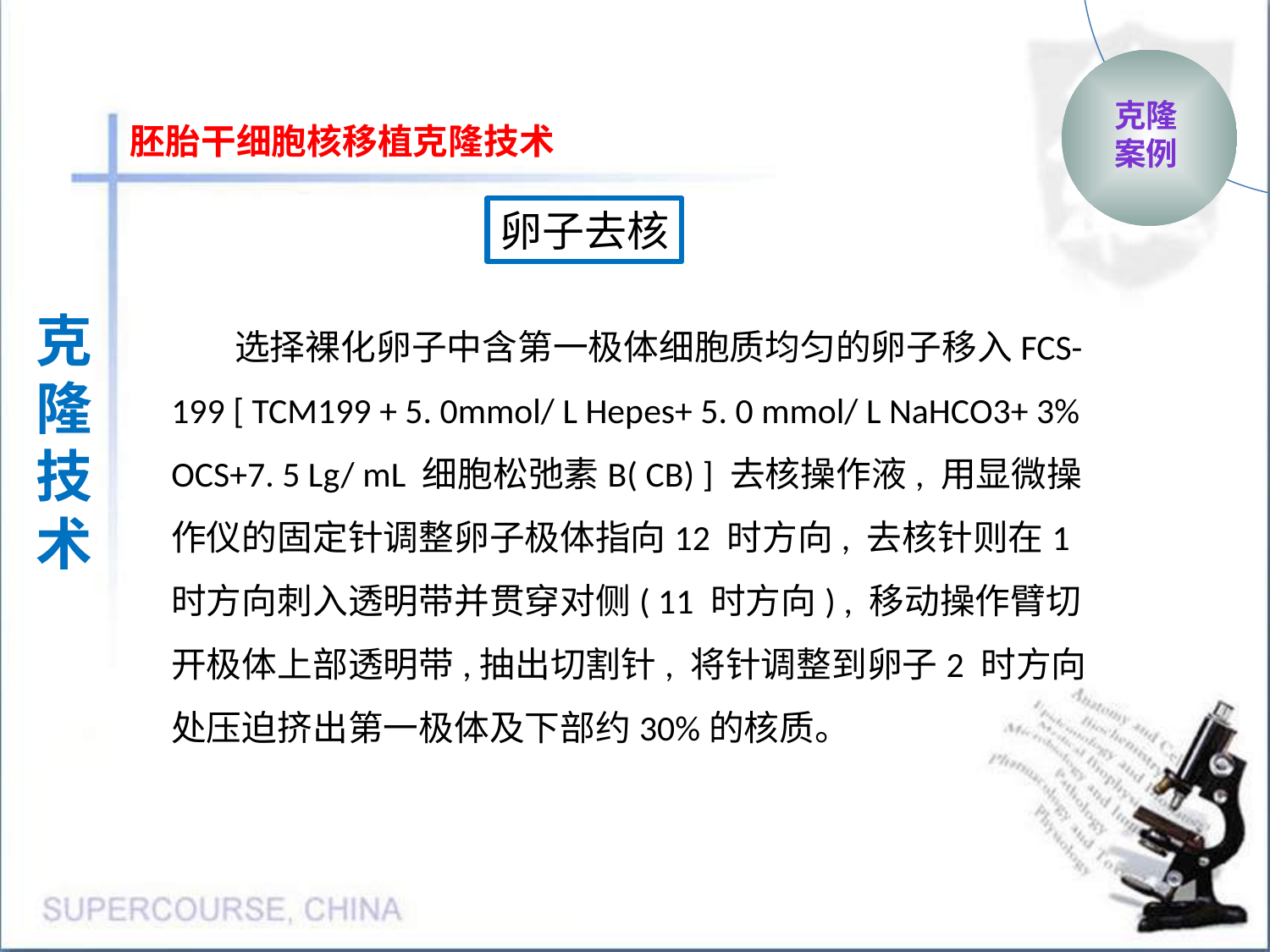

克隆
案例
胚胎干细胞核移植克隆技术
卵子去核
选择裸化卵子中含第一极体细胞质均匀的卵子移入FCS-199 [ TCM199 + 5. 0mmol/ L Hepes+ 5. 0 mmol/ L NaHCO3+ 3% OCS+7. 5 Lg/ mL 细胞松弛素B( CB) ] 去核操作液, 用显微操作仪的固定针调整卵子极体指向12 时方向, 去核针则在1 时方向刺入透明带并贯穿对侧( 11 时方向) , 移动操作臂切开极体上部透明带,抽出切割针, 将针调整到卵子2 时方向处压迫挤出第一极体及下部约30%的核质。
克隆
技术